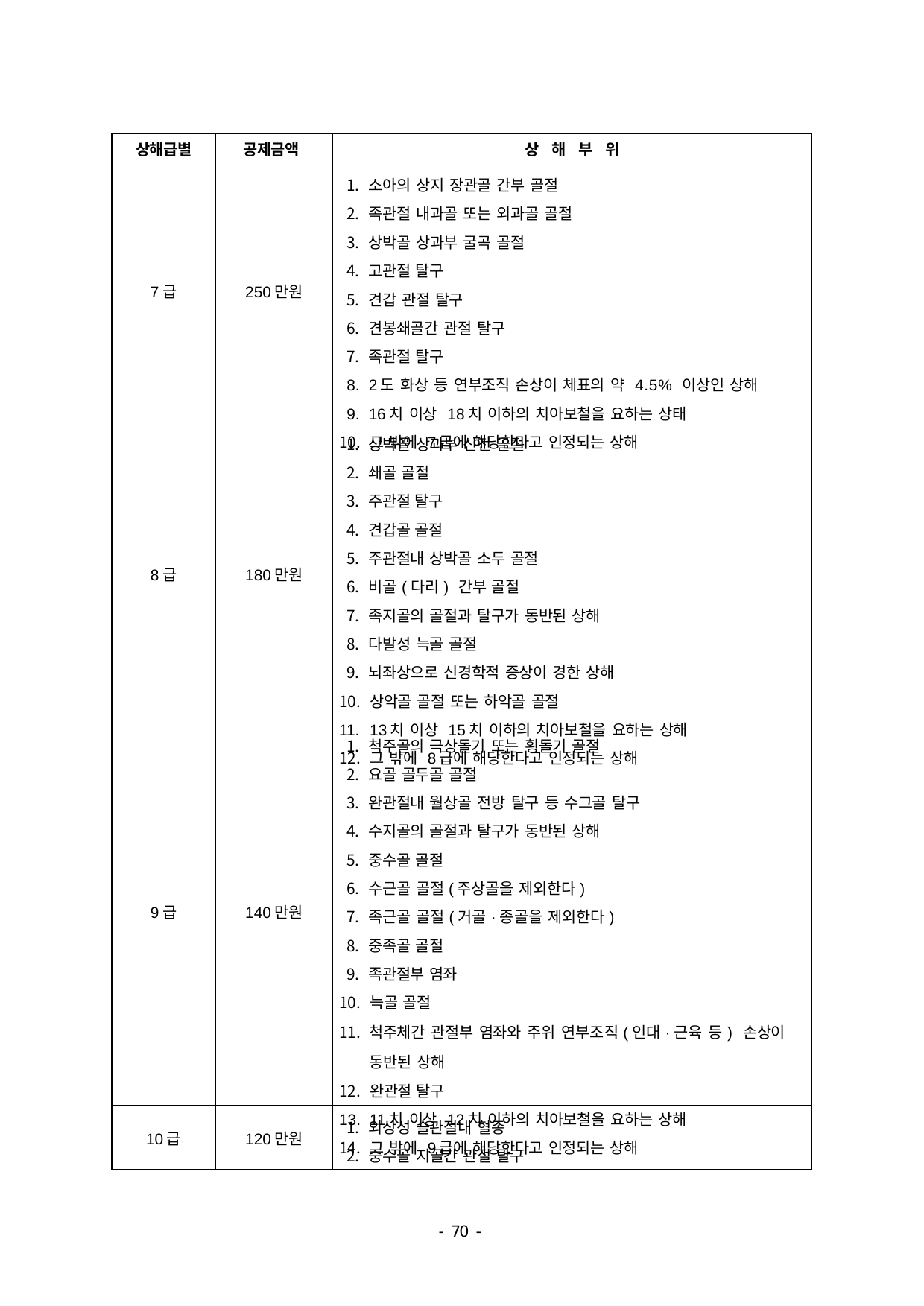

| 상해급별 | 공제금액 | 상 해 부 위 |
| --- | --- | --- |
| 7급 | 250만원 | 소아의 상지 장관골 간부 골절 족관절 내과골 또는 외과골 골절 상박골 상과부 굴곡 골절 고관절 탈구 견갑 관절 탈구 견봉쇄골간 관절 탈구 족관절 탈구 2도 화상 등 연부조직 손상이 체표의 약 4.5% 이상인 상해 16치 이상 18치 이하의 치아보철을 요하는 상태 그 밖에 7급에 해당한다고 인정되는 상해 |
| 8급 | 180만원 | 상박골 상과부 신전 골절 쇄골 골절 주관절 탈구 견갑골 골절 주관절내 상박골 소두 골절 비골(다리) 간부 골절 족지골의 골절과 탈구가 동반된 상해 다발성 늑골 골절 뇌좌상으로 신경학적 증상이 경한 상해 상악골 골절 또는 하악골 골절 13치 이상 15치 이하의 치아보철을 요하는 상해 그 밖에 8급에 해당한다고 인정되는 상해 |
| 9급 | 140만원 | 척주골의 극상돌기 또는 횡돌기 골절 요골 골두골 골절 완관절내 월상골 전방 탈구 등 수그골 탈구 수지골의 골절과 탈구가 동반된 상해 중수골 골절 수근골 골절(주상골을 제외한다) 족근골 골절(거골·종골을 제외한다) 중족골 골절 족관절부 염좌 늑골 골절 척주체간 관절부 염좌와 주위 연부조직(인대·근육 등) 손상이 동반된 상해 완관절 탈구 11치 이상 12치 이하의 치아보철을 요하는 상해 그 밖에 9급에 해당한다고 인정되는 상해 |
| 10급 | 120만원 | 외상성 슬관절내 혈종 중수골 지골간 관절 탈구 |
- 70 -